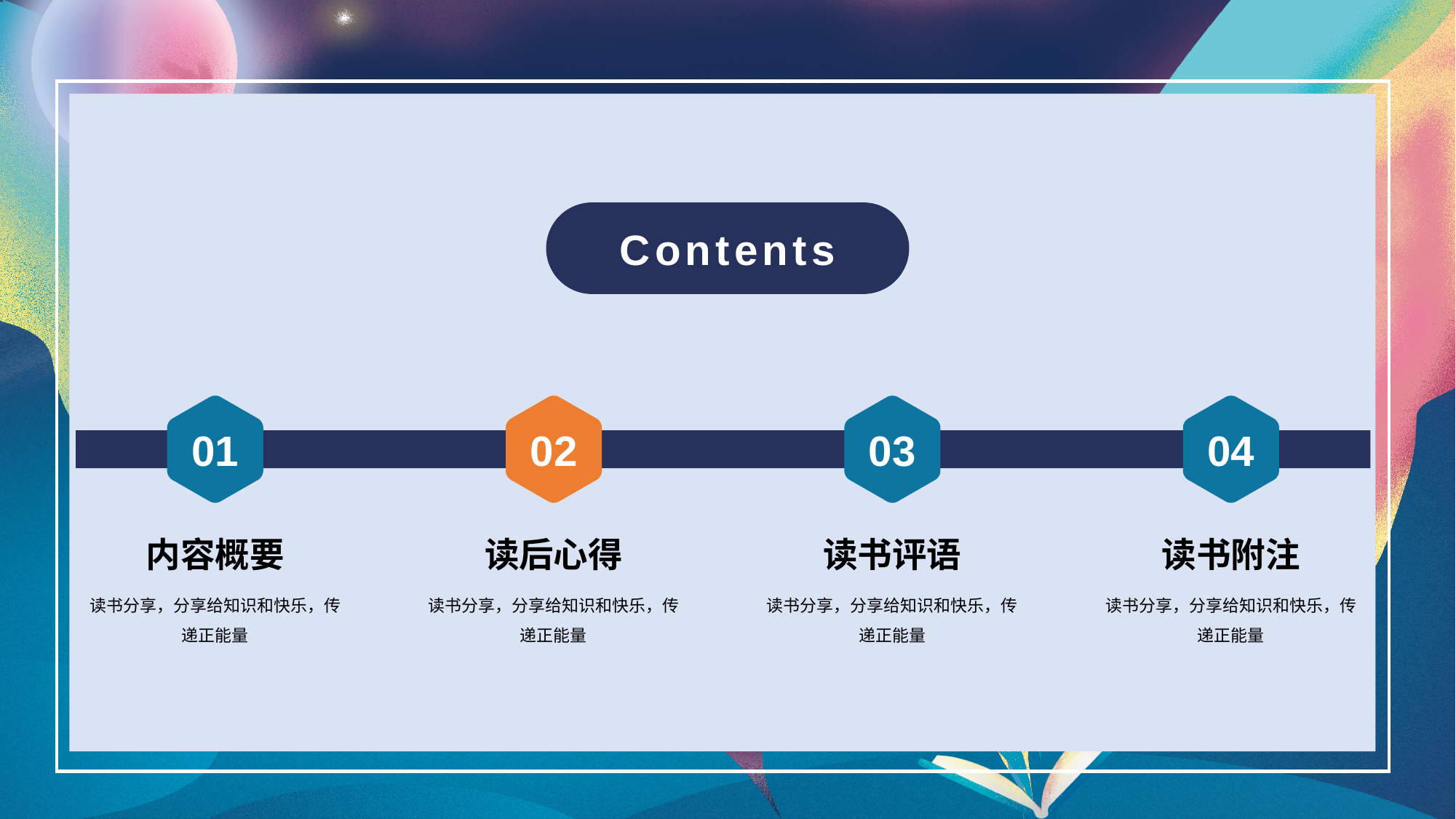

Contents
01
02
03
04

内容概要
读书分享，分享给知识和快乐，传递正能量
读后心得
读书分享，分享给知识和快乐，传递正能量
读书评语
读书分享，分享给知识和快乐，传递正能量
读书附注
读书分享，分享给知识和快乐，传递正能量